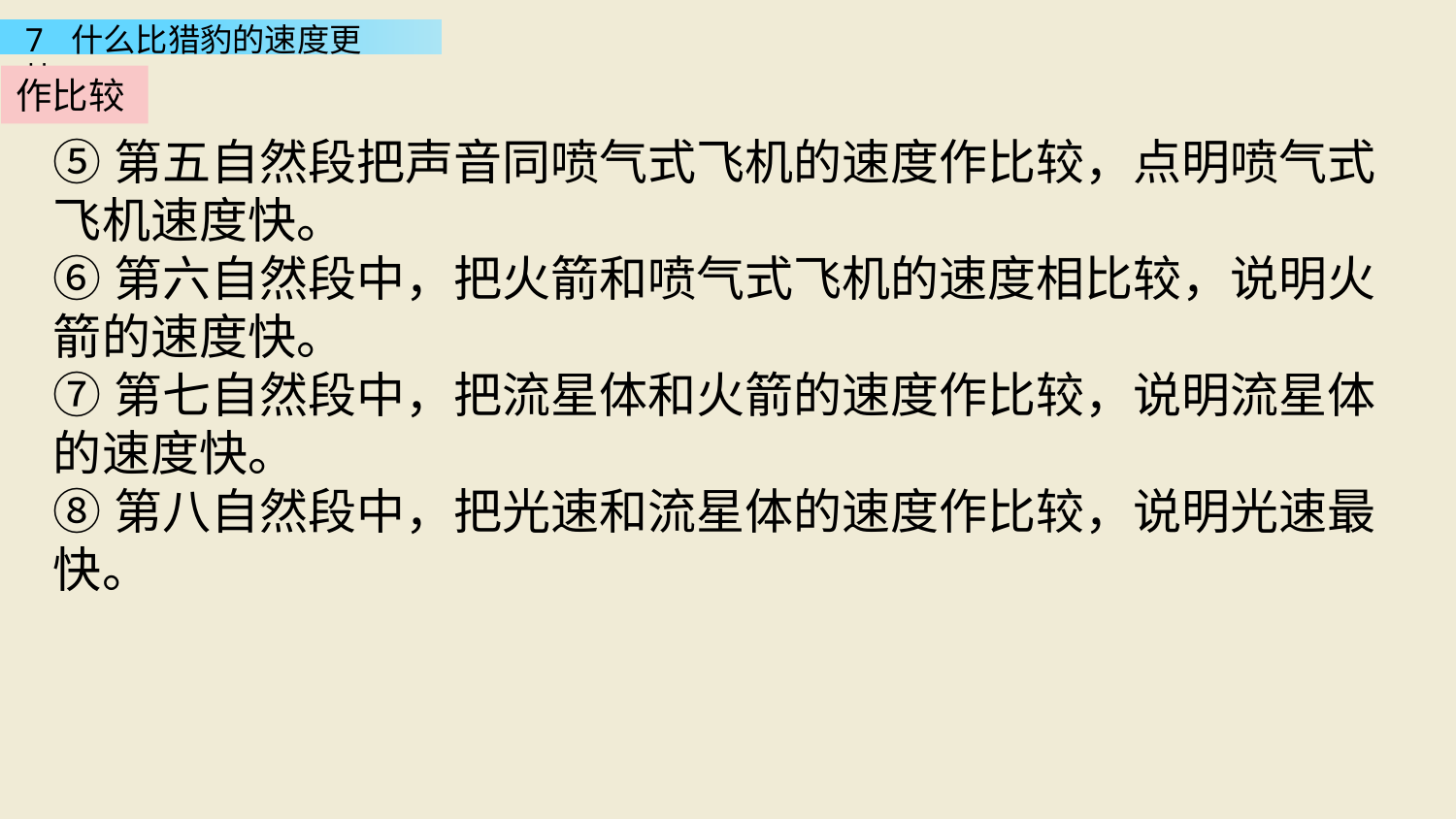

作比较
⑤第五自然段把声音同喷气式飞机的速度作比较，点明喷气式飞机速度快。
⑥第六自然段中，把火箭和喷气式飞机的速度相比较，说明火箭的速度快。
⑦第七自然段中，把流星体和火箭的速度作比较，说明流星体的速度快。
⑧第八自然段中，把光速和流星体的速度作比较，说明光速最快。